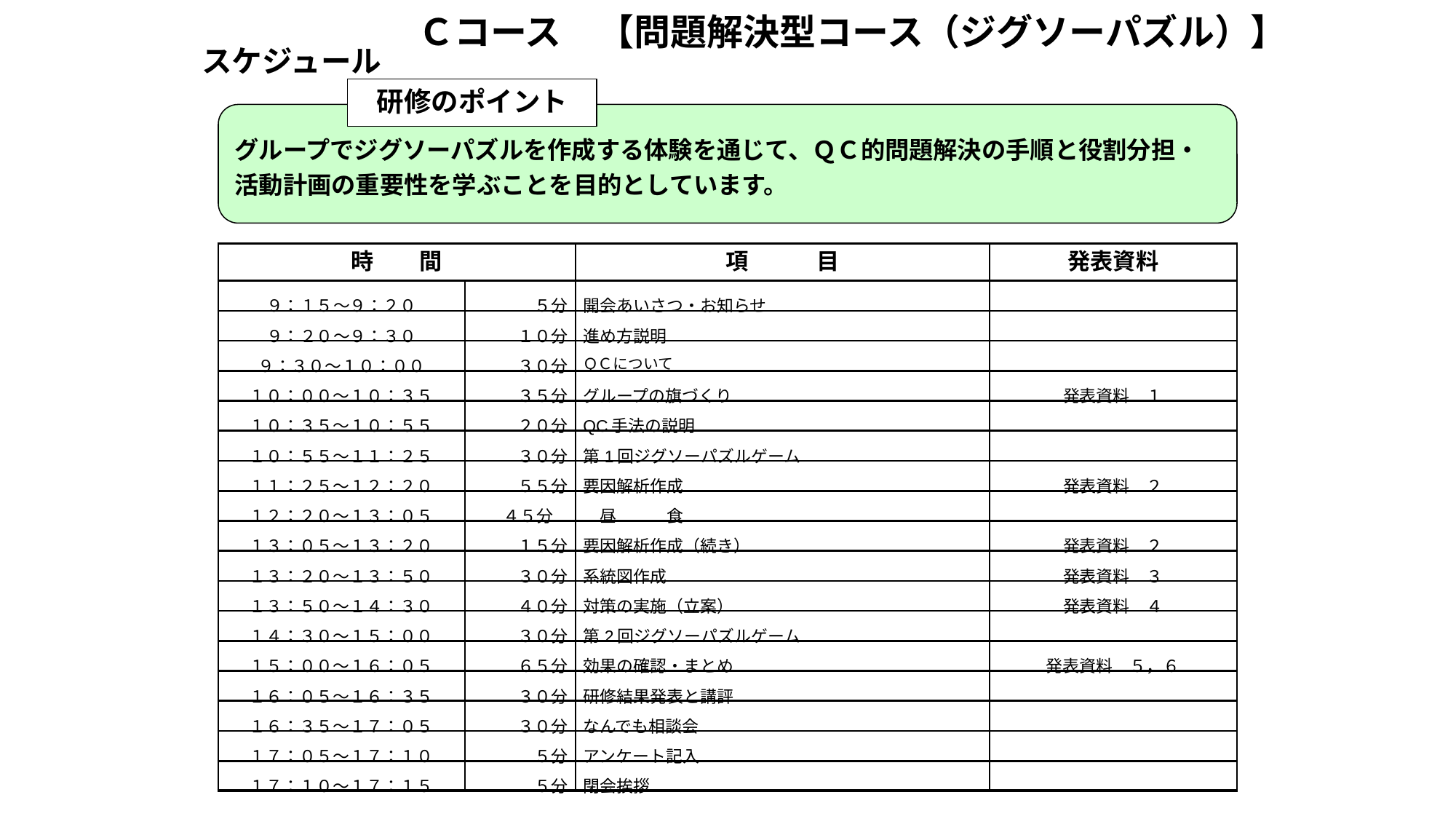

Ｃコース　【問題解決型コース（ジグソーパズル）】
スケジュール
研修のポイント
グループでジグソーパズルを作成する体験を通じて、ＱＣ的問題解決の手順と役割分担・活動計画の重要性を学ぶことを目的としています。
| 時　　間 |  | 項　　　目 | 発表資料 |
| --- | --- | --- | --- |
| ９：１５～９：２０ | ５分 | 開会あいさつ・お知らせ |  |
| ９：２０～９：３０ | １０分 | 進め方説明 |  |
| ９：３０～１０：００ | ３０分 | ＱＣについて |  |
| １０：００～１０：３５ | ３５分 | グループの旗づくり | 発表資料　１ |
| １０：３５～１０：５５ | ２０分 | QC手法の説明 |  |
| １０：５５～１１：２５ | ３０分 | 第1回ジグソーパズルゲーム |  |
| １１：２５～１２：２０ | ５５分 | 要因解析作成 | 発表資料　２ |
| １２：２０～１３：０５ | ４５分 | 昼　　　食 |  |
| １３：０５～１３：２０ | １５分 | 要因解析作成（続き） | 発表資料　２ |
| １３：２０～１３：５０ | ３０分 | 系統図作成 | 発表資料　３ |
| １３：５０～１４：３０ | ４０分 | 対策の実施（立案） | 発表資料　４ |
| １４：３０～１５：００ | ３０分 | 第2回ジグソーパズルゲーム |  |
| １５：００～１６：０５ | ６５分 | 効果の確認・まとめ | 発表資料　５，６ |
| １６：０５～１６：３５ | ３０分 | 研修結果発表と講評 |  |
| １６：３５～１７：０５ | ３０分 | なんでも相談会 |  |
| １７：０５～１７：１０ | ５分 | アンケート記入 |  |
| １７：１０～１７：１５ | ５分 | 閉会挨拶 |  |